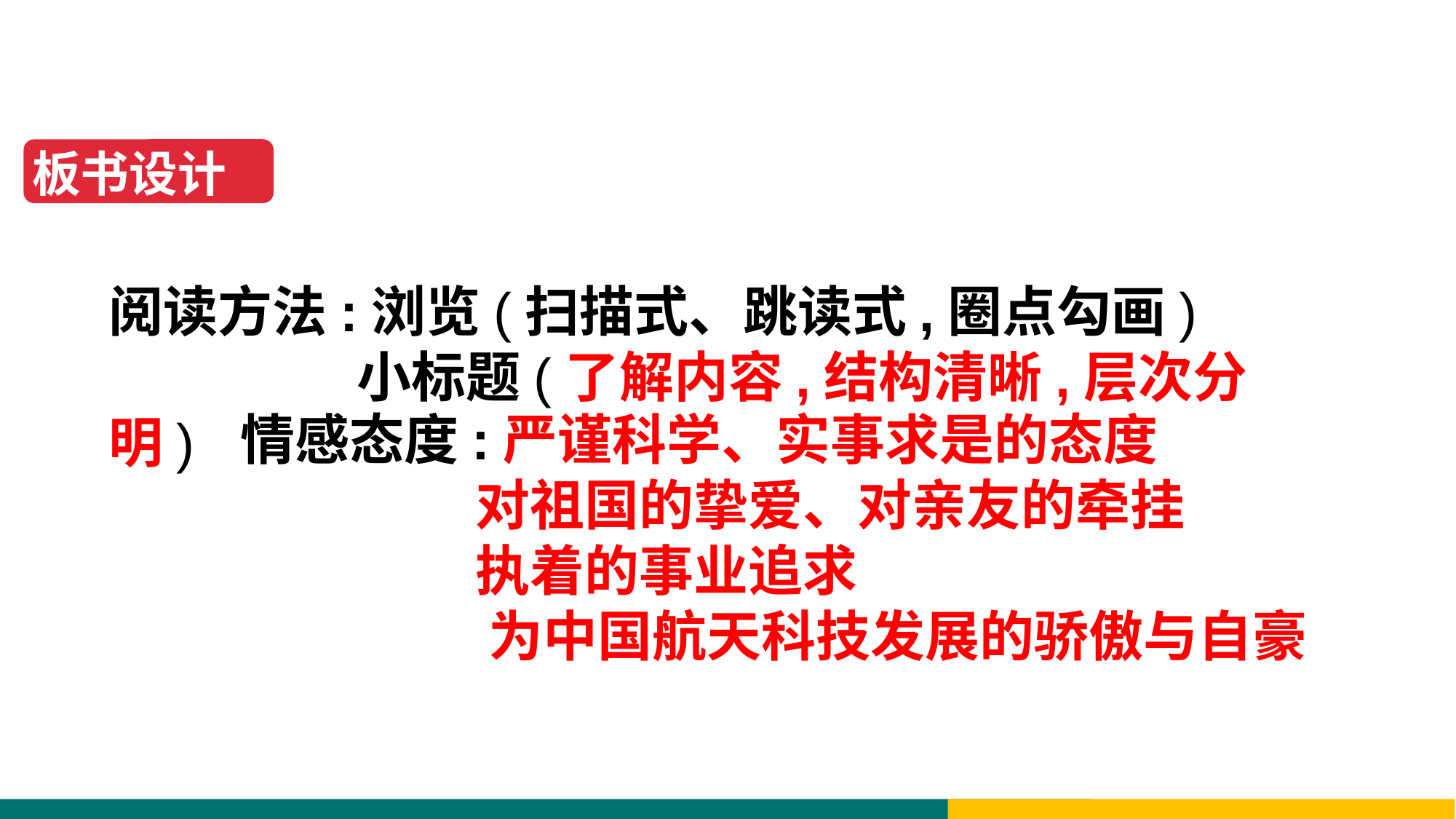

板书设计

阅读方法:浏览(扫描式、跳读式,圈点勾画)
                   小标题(了解内容,结构清晰,层次分明)
情感态度:严谨科学、实事求是的态度
                   对祖国的挚爱、对亲友的牵挂
                   执着的事业追求
                   为中国航天科技发展的骄傲与自豪